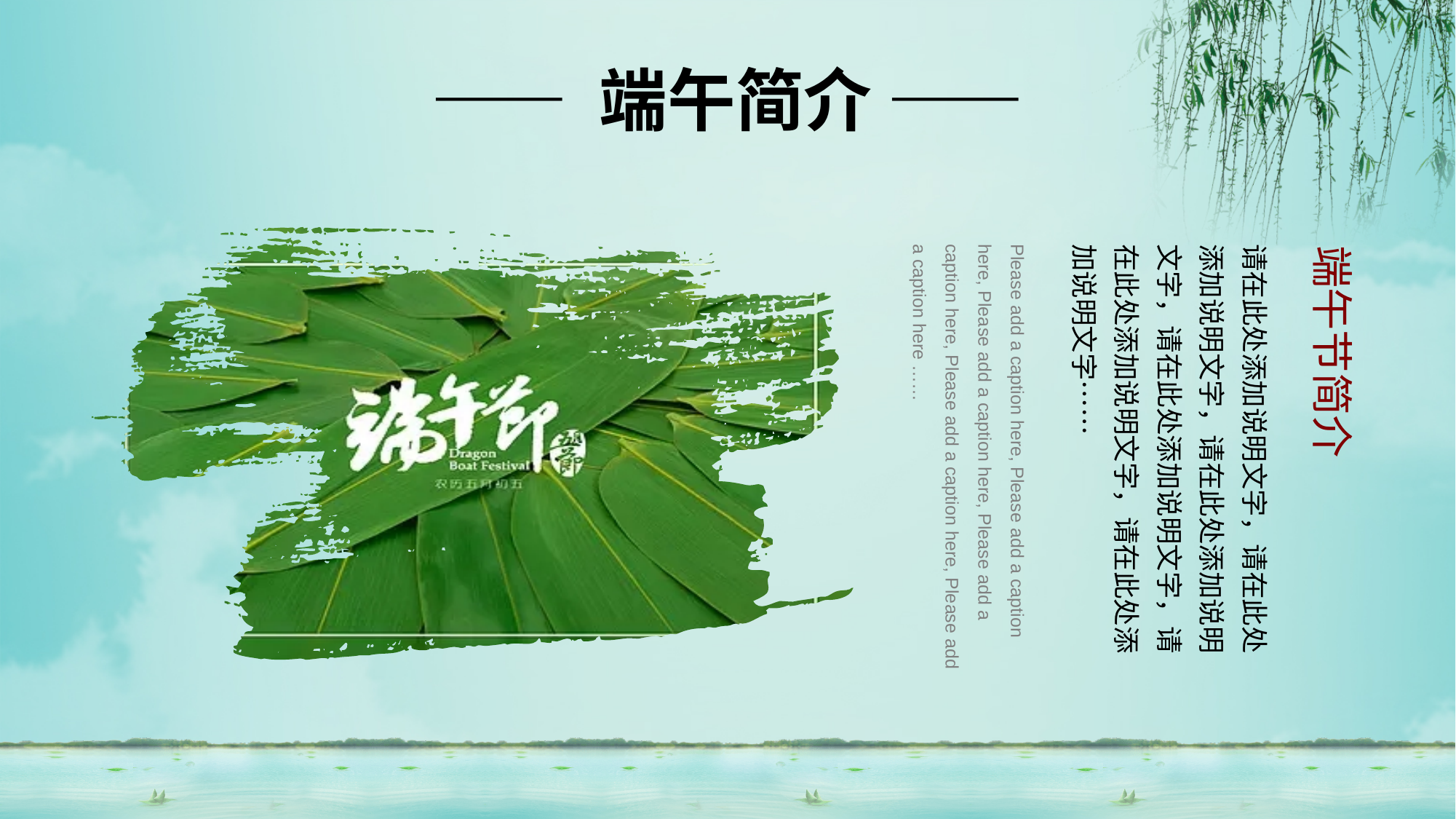

—— 端午简介 ——

Please add a caption here, Please add a caption here, Please add a caption here, Please add a caption here, Please add a caption here, Please add a caption here ……
请在此处添加说明文字，请在此处添加说明文字，请在此处添加说明文字，请在此处添加说明文字，请在此处添加说明文字，请在此处添加说明文字……
端午节简介